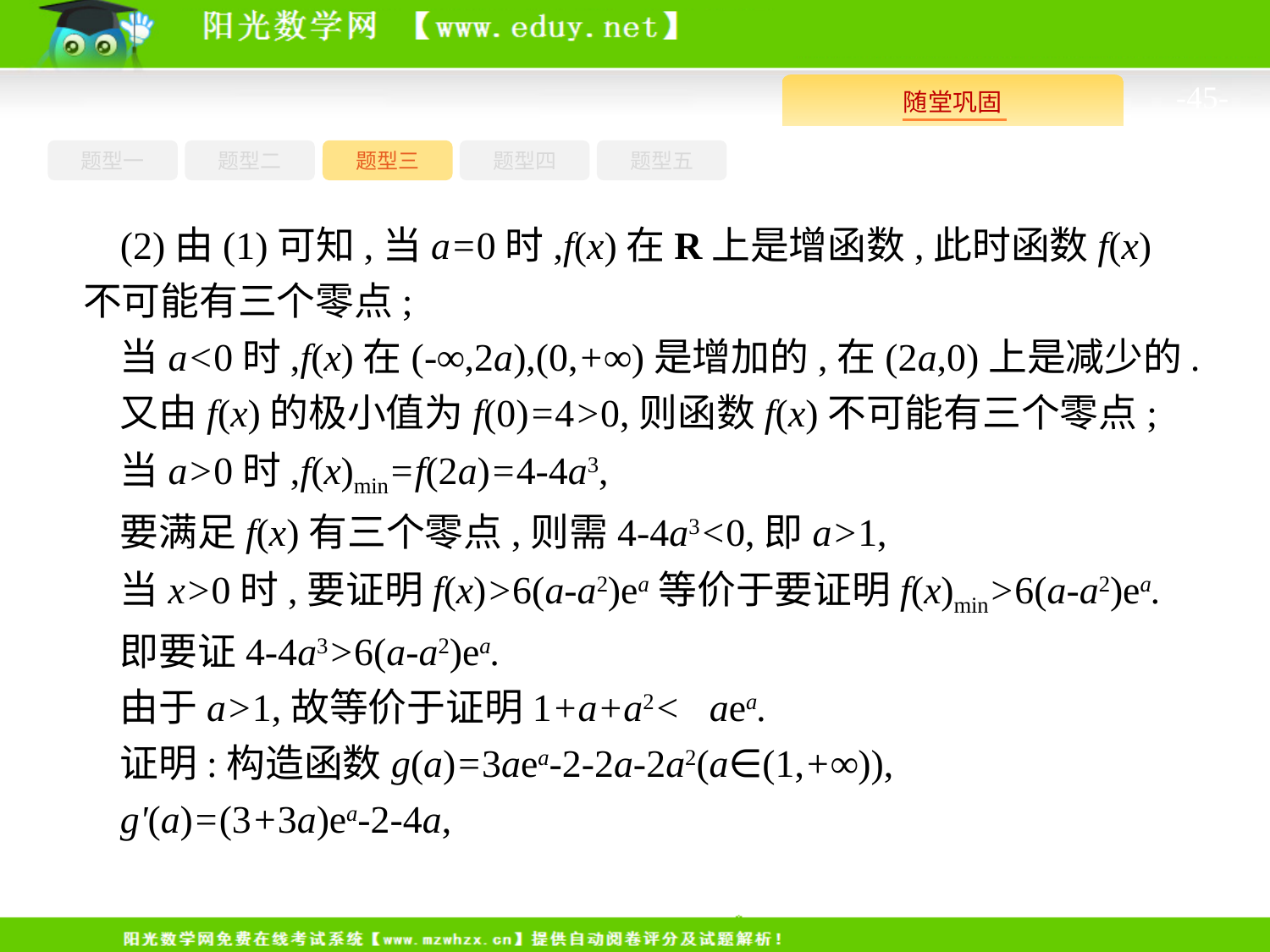

-45-
题型一
题型三
题型四
题型五
题型二
(2)由(1)可知,当a=0时,f(x)在R上是增函数,此时函数f(x)不可能有三个零点;
当a<0时,f(x)在(-∞,2a),(0,+∞)是增加的,在(2a,0)上是减少的.
又由f(x)的极小值为f(0)=4>0,则函数f(x)不可能有三个零点;
当a>0时,f(x)min=f(2a)=4-4a3,
要满足f(x)有三个零点,则需4-4a3<0,即a>1,
当x>0时,要证明f(x)>6(a-a2)ea等价于要证明f(x)min>6(a-a2)ea.
即要证4-4a3>6(a-a2)ea.
由于a>1,故等价于证明1+a+a2<   aea.
证明:构造函数g(a)=3aea-2-2a-2a2(a∈(1,+∞)),
g'(a)=(3+3a)ea-2-4a,